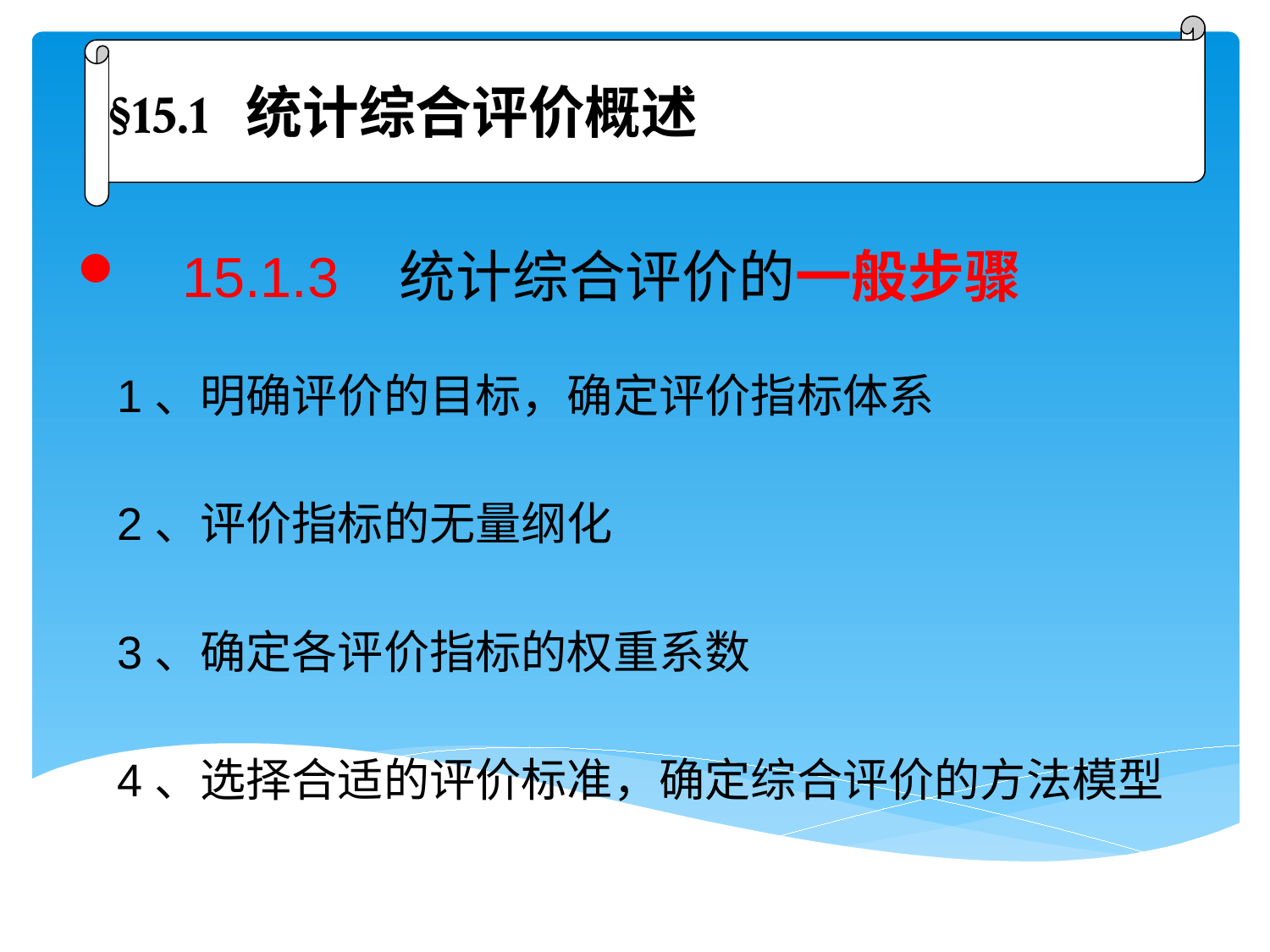

§15.1  统计综合评价概述
   15.1.3   统计综合评价的一般步骤

1、明确评价的目标，确定评价指标体系

2、评价指标的无量纲化

3、确定各评价指标的权重系数

4、选择合适的评价标准，确定综合评价的方法模型